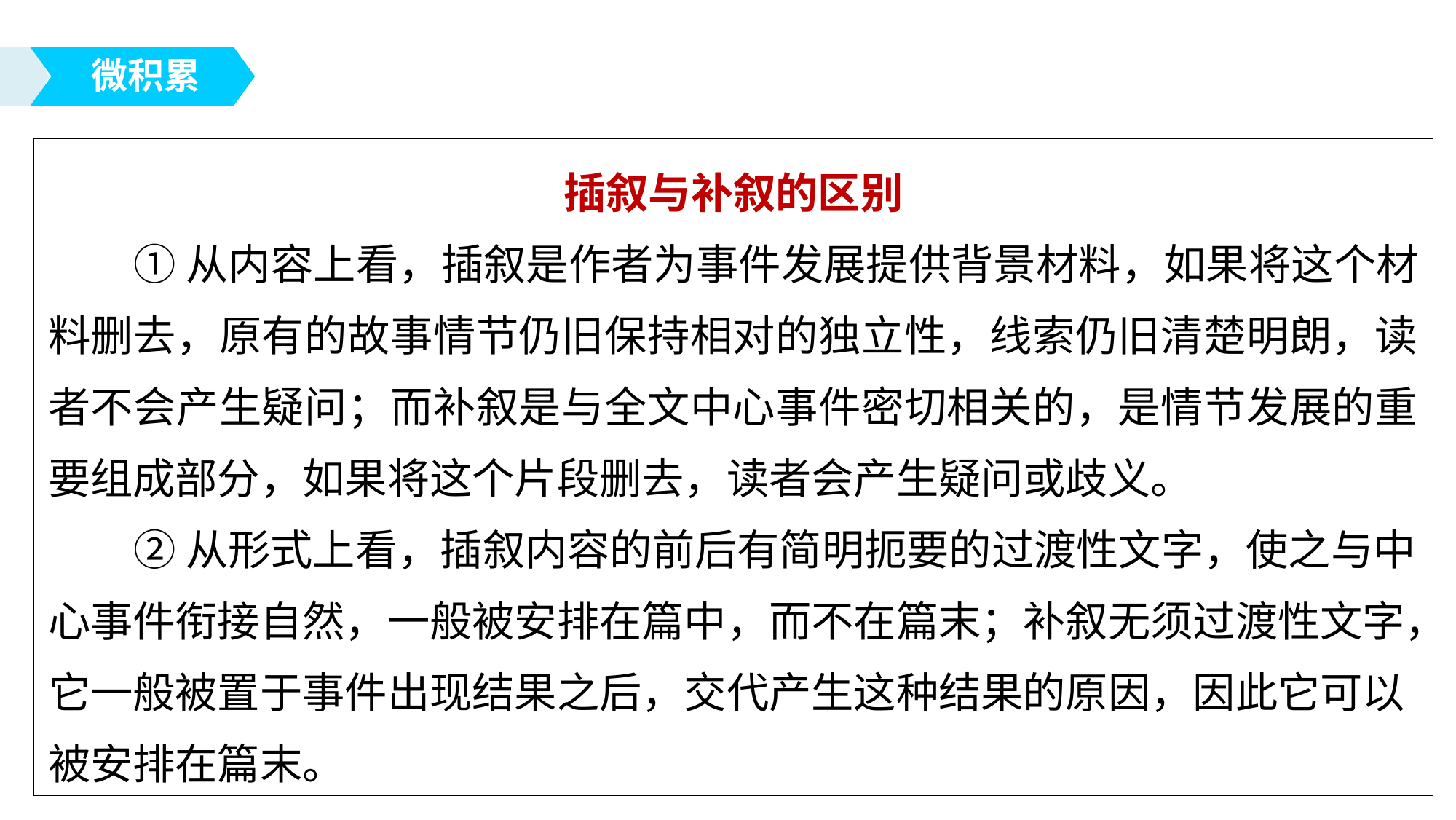

微积累

插叙与补叙的区别
①从内容上看，插叙是作者为事件发展提供背景材料，如果将这个材料删去，原有的故事情节仍旧保持相对的独立性，线索仍旧清楚明朗，读者不会产生疑问；而补叙是与全文中心事件密切相关的，是情节发展的重要组成部分，如果将这个片段删去，读者会产生疑问或歧义。
②从形式上看，插叙内容的前后有简明扼要的过渡性文字，使之与中心事件衔接自然，一般被安排在篇中，而不在篇末；补叙无须过渡性文字，它一般被置于事件出现结果之后，交代产生这种结果的原因，因此它可以被安排在篇末。